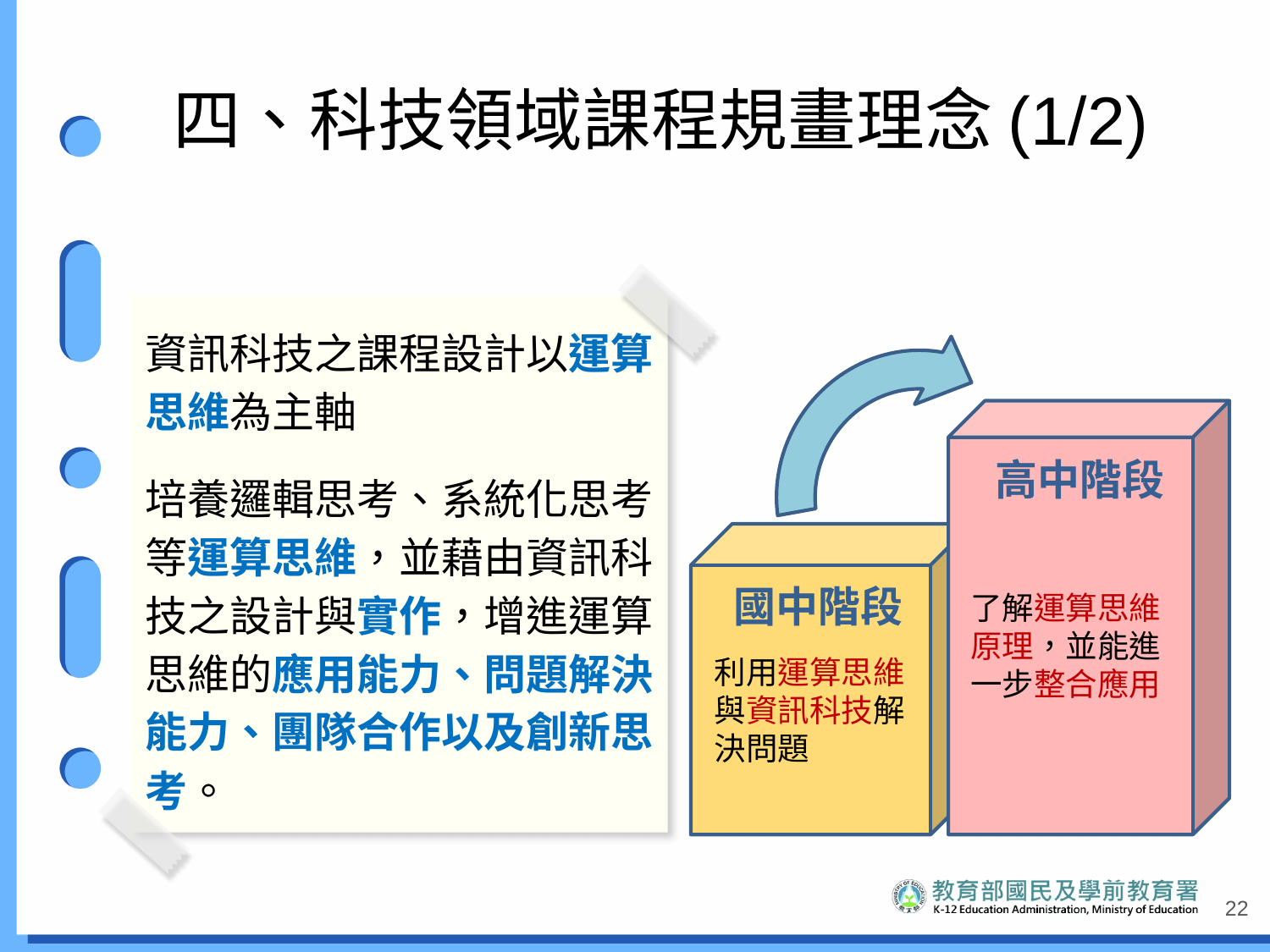

# 四、科技領域課程規畫理念(1/2)

資訊科技之課程設計以運算思維為主軸
培養邏輯思考、系統化思考等運算思維，並藉由資訊科技之設計與實作，增進運算思維的應用能力、問題解決能力、團隊合作以及創新思考。

高中階段

國中階段
了解運算思維原理，並能進一步整合應用
利用運算思維與資訊科技解決問題

22